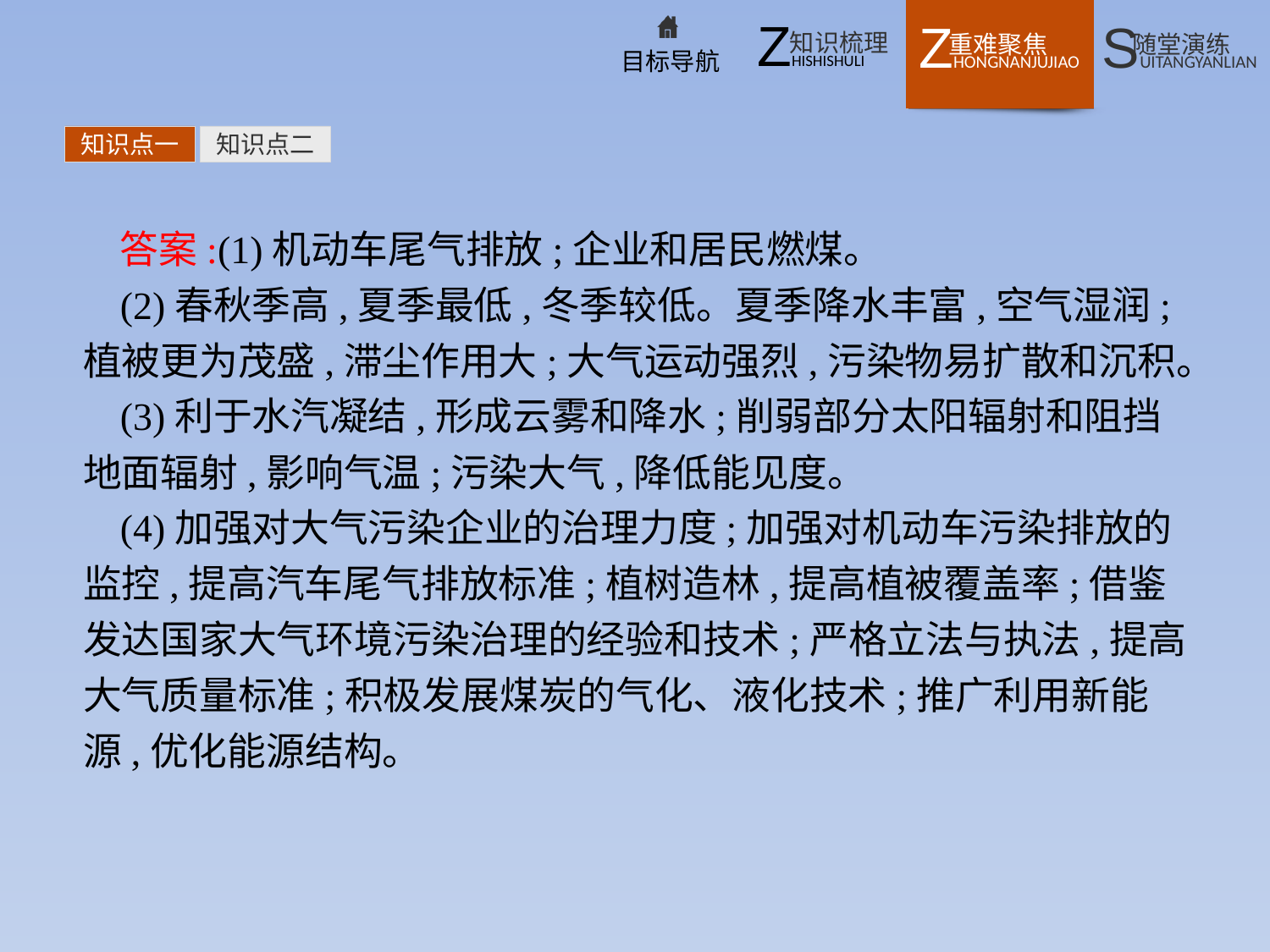

知识点一
知识点二
答案:(1)机动车尾气排放;企业和居民燃煤。
(2)春秋季高,夏季最低,冬季较低。夏季降水丰富,空气湿润;植被更为茂盛,滞尘作用大;大气运动强烈,污染物易扩散和沉积。
(3)利于水汽凝结,形成云雾和降水;削弱部分太阳辐射和阻挡地面辐射,影响气温;污染大气,降低能见度。
(4)加强对大气污染企业的治理力度;加强对机动车污染排放的监控,提高汽车尾气排放标准;植树造林,提高植被覆盖率;借鉴发达国家大气环境污染治理的经验和技术;严格立法与执法,提高大气质量标准;积极发展煤炭的气化、液化技术;推广利用新能源,优化能源结构。